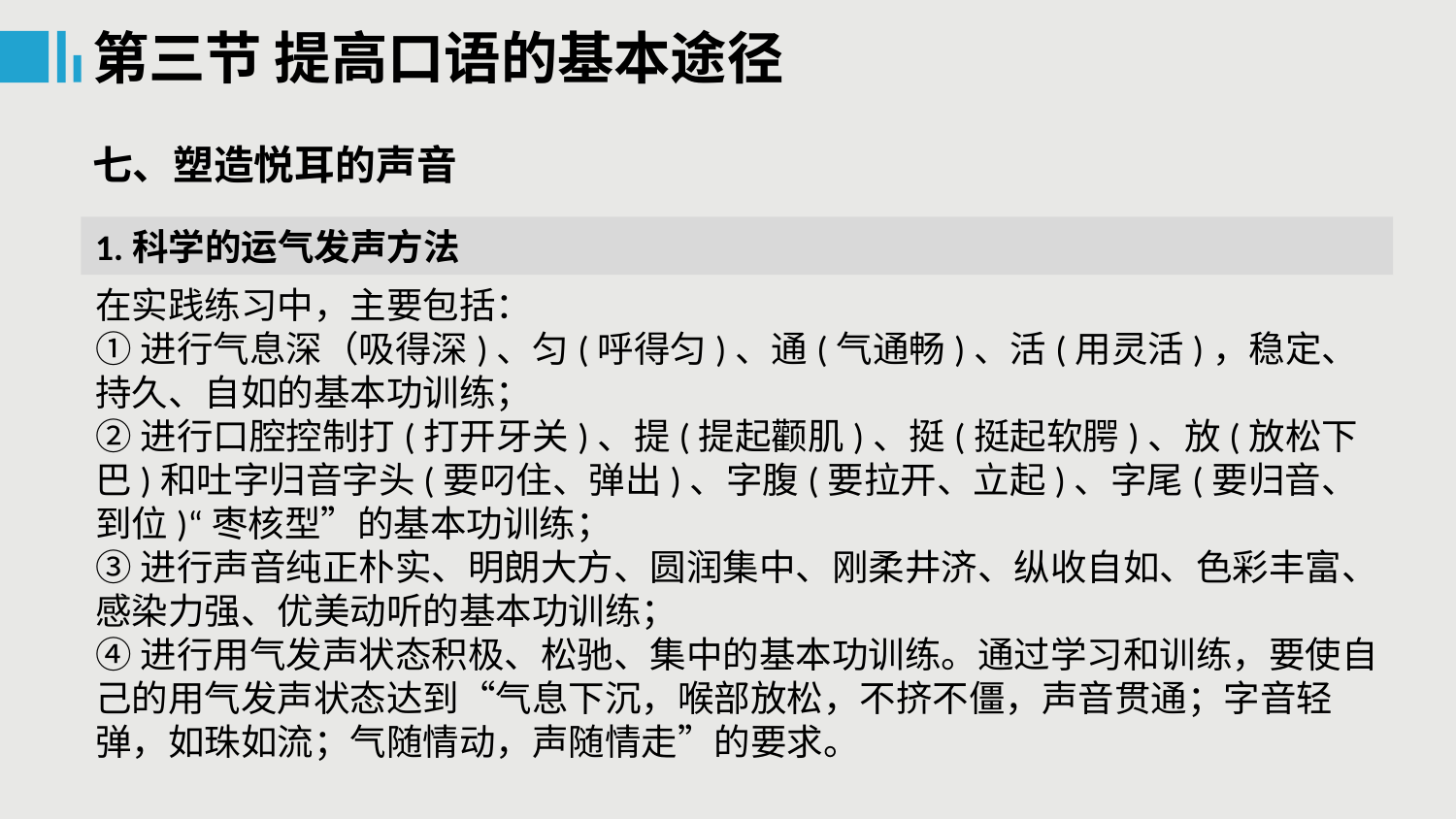

第三节 提高口语的基本途径

七、塑造悦耳的声音
1.科学的运气发声方法
在实践练习中，主要包括：
①进行气息深（吸得深)、匀(呼得匀)、通(气通畅)、活(用灵活)，稳定、持久、自如的基本功训练；
②进行口腔控制打(打开牙关)、提(提起颧肌)、挺(挺起软腭)、放(放松下巴)和吐字归音字头(要叼住、弹出)、字腹(要拉开、立起)、字尾(要归音、到位)“枣核型”的基本功训练；
③进行声音纯正朴实、明朗大方、圆润集中、刚柔井济、纵收自如、色彩丰富、感染力强、优美动听的基本功训练；
④进行用气发声状态积极、松驰、集中的基本功训练。通过学习和训练，要使自己的用气发声状态达到“气息下沉，喉部放松，不挤不僵，声音贯通；字音轻弹，如珠如流；气随情动，声随情走”的要求。